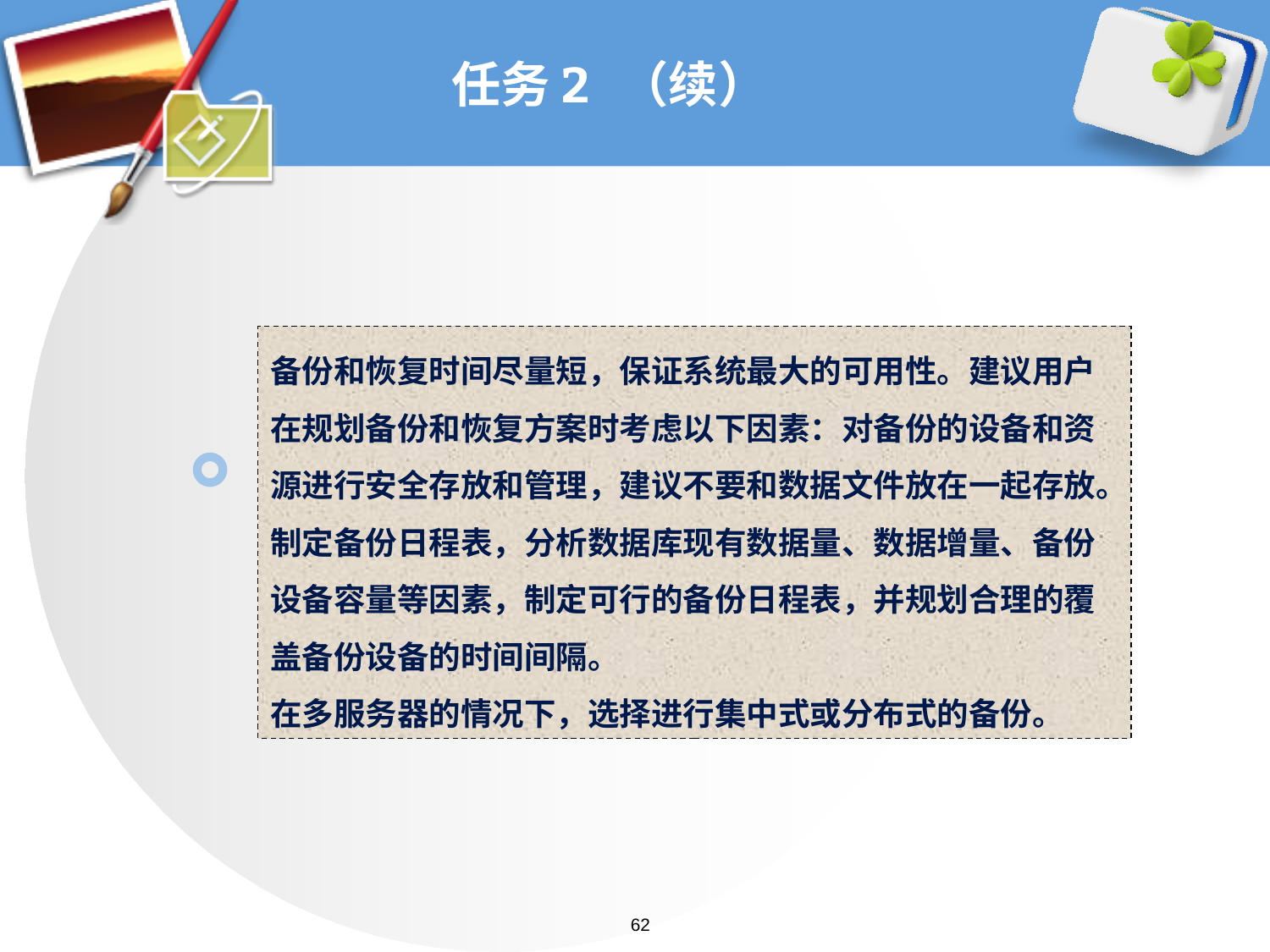

# 任务2  （续）
备份和恢复时间尽量短，保证系统最大的可用性。建议用户在规划备份和恢复方案时考虑以下因素：对备份的设备和资源进行安全存放和管理，建议不要和数据文件放在一起存放。制定备份日程表，分析数据库现有数据量、数据增量、备份设备容量等因素，制定可行的备份日程表，并规划合理的覆盖备份设备的时间间隔。
在多服务器的情况下，选择进行集中式或分布式的备份。

62